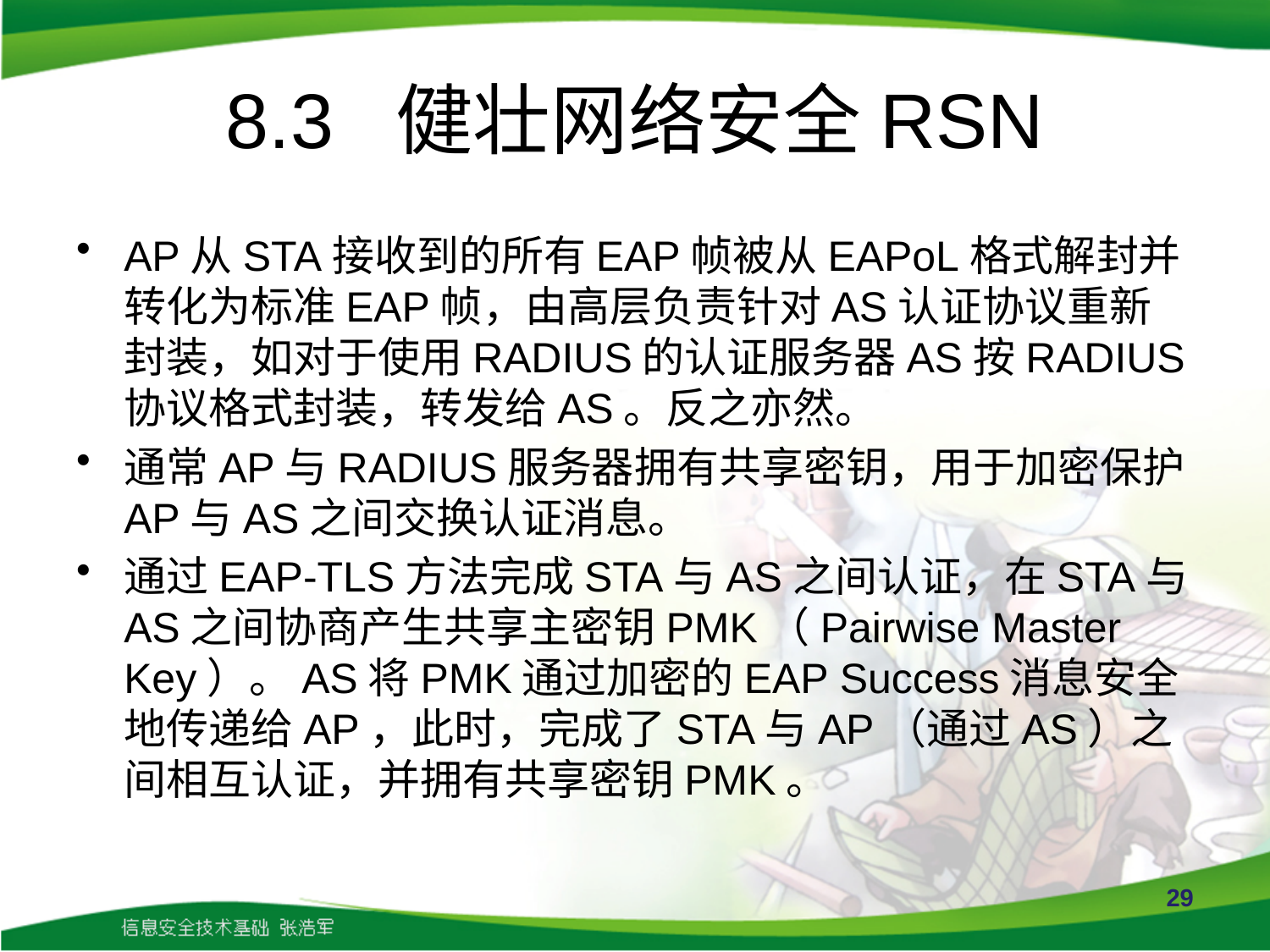

# 8.3  健壮网络安全RSN
AP从STA接收到的所有EAP帧被从EAPoL格式解封并转化为标准EAP帧，由高层负责针对AS认证协议重新封装，如对于使用RADIUS的认证服务器AS按RADIUS协议格式封装，转发给AS。反之亦然。
通常AP与RADIUS服务器拥有共享密钥，用于加密保护AP与AS之间交换认证消息。
通过EAP-TLS方法完成STA与AS之间认证，在STA与AS之间协商产生共享主密钥PMK（Pairwise Master Key）。AS将PMK通过加密的EAP Success消息安全地传递给AP，此时，完成了STA与AP（通过AS）之间相互认证，并拥有共享密钥PMK。

29